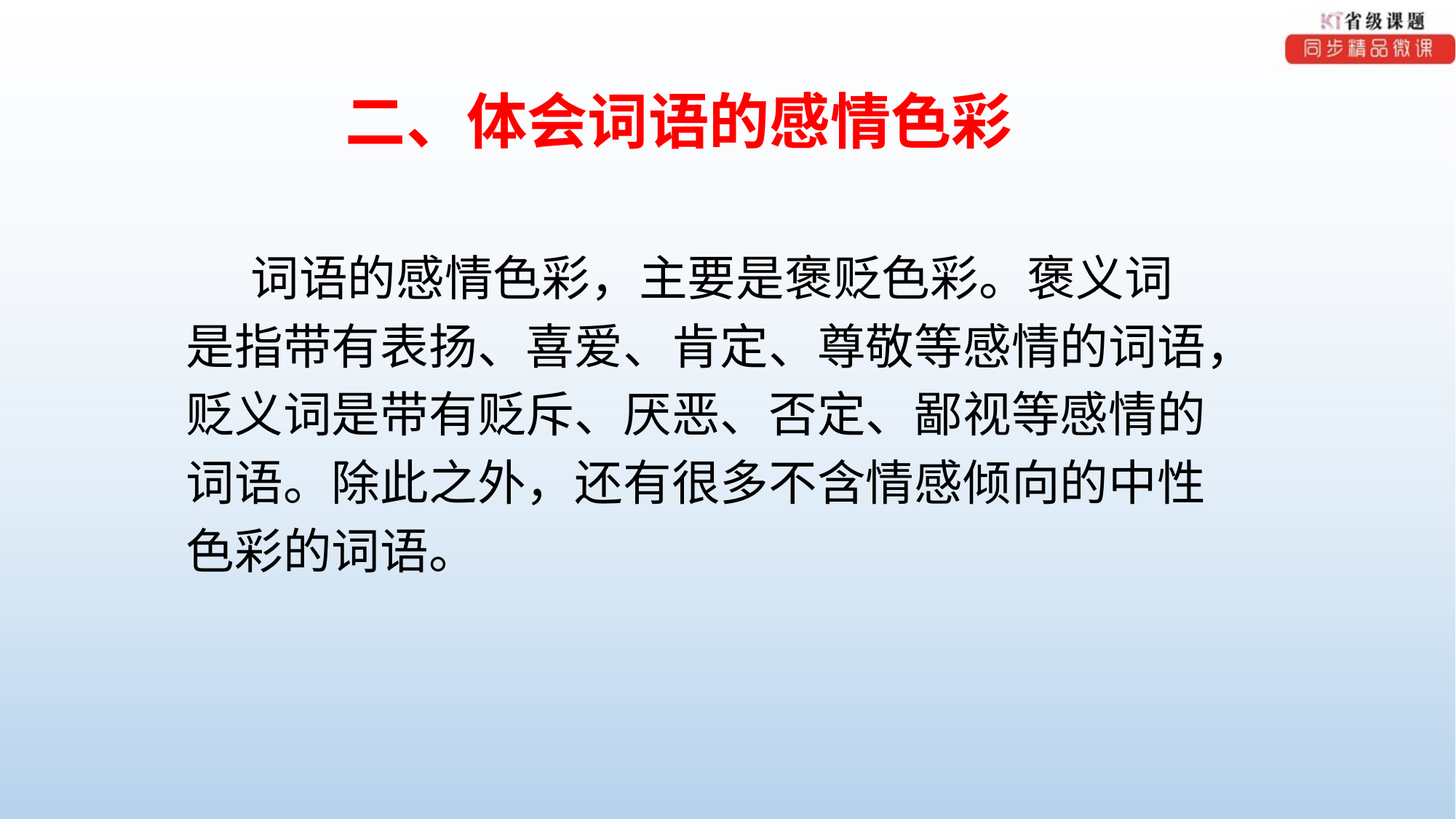

二、体会词语的感情色彩
词语的感情色彩，主要是褒贬色彩。褒义词是指带有表扬、喜爱、肯定、尊敬等感情的词语，贬义词是带有贬斥、厌恶、否定、鄙视等感情的词语。除此之外，还有很多不含情感倾向的中性色彩的词语。